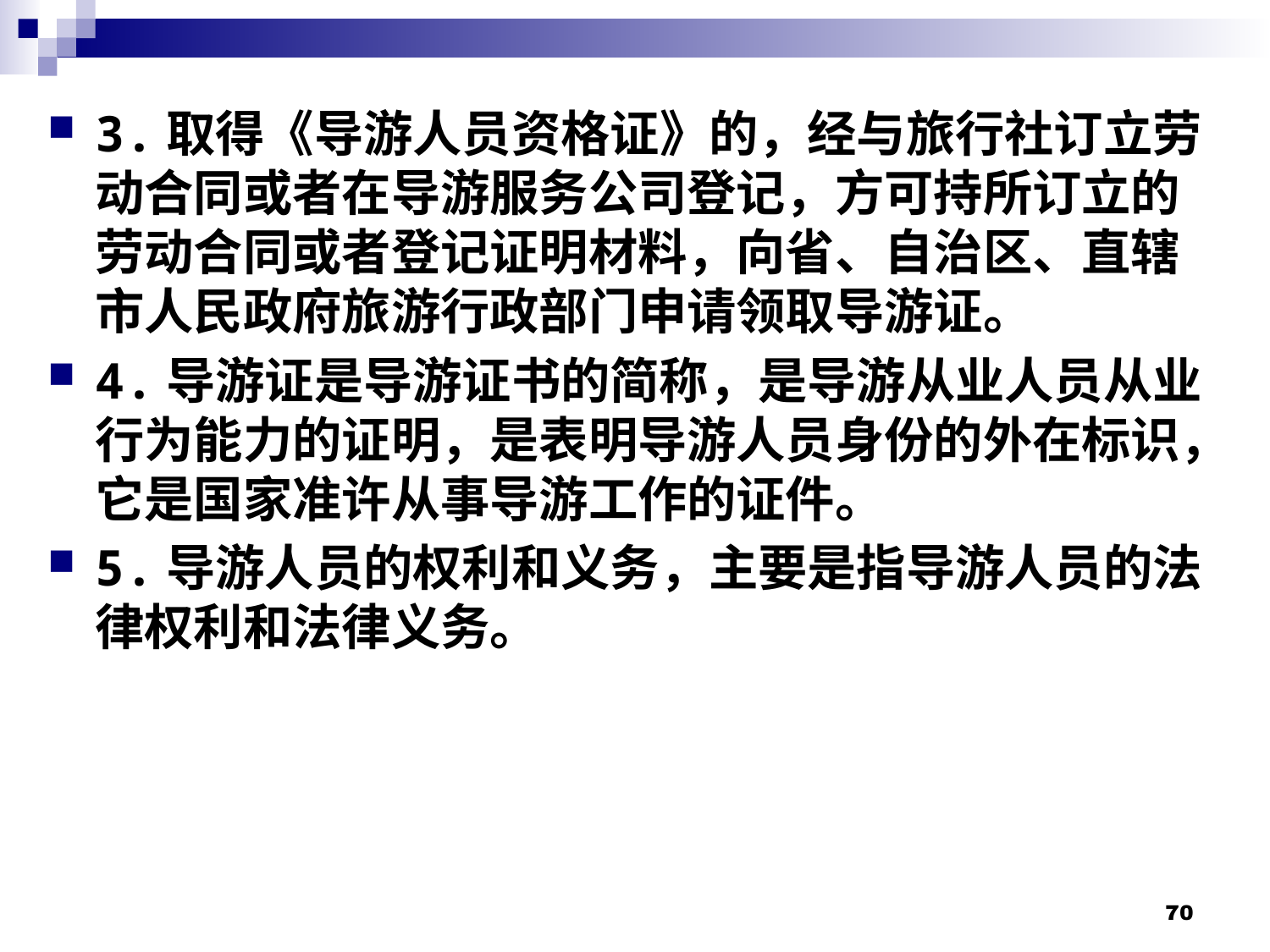

# 3.取得《导游人员资格证》的，经与旅行社订立劳动合同或者在导游服务公司登记，方可持所订立的劳动合同或者登记证明材料，向省、自治区、直辖市人民政府旅游行政部门申请领取导游证。
4.导游证是导游证书的简称，是导游从业人员从业行为能力的证明，是表明导游人员身份的外在标识，它是国家准许从事导游工作的证件。
5.导游人员的权利和义务，主要是指导游人员的法律权利和法律义务。

70